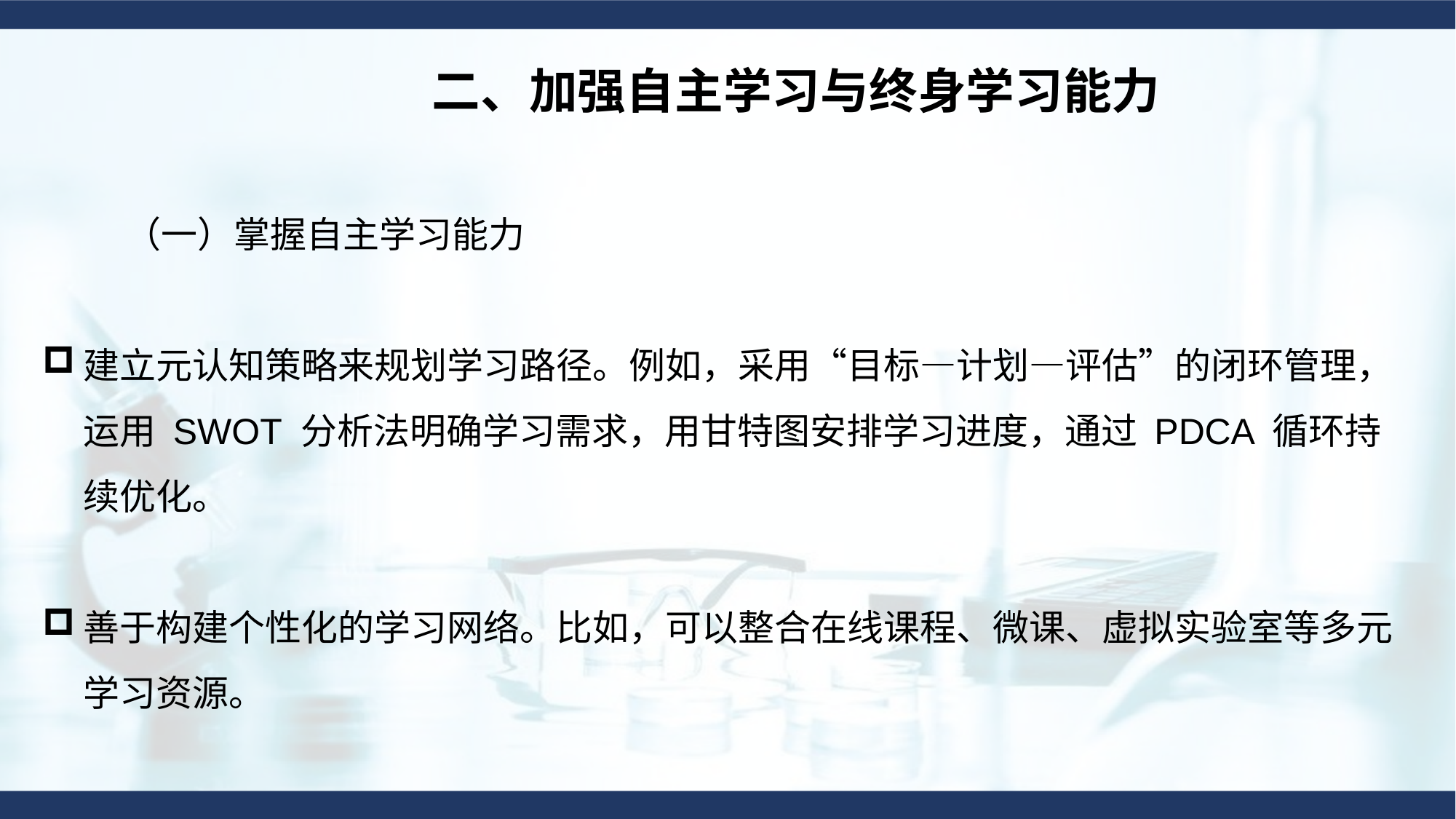

二、加强自主学习与终身学习能力
（一）掌握自主学习能力

建立元认知策略来规划学习路径。例如，采用“目标—计划—评估”的闭环管理，运用 SWOT 分析法明确学习需求，用甘特图安排学习进度，通过 PDCA 循环持续优化。

善于构建个性化的学习网络。比如，可以整合在线课程、微课、虚拟实验室等多元学习资源。